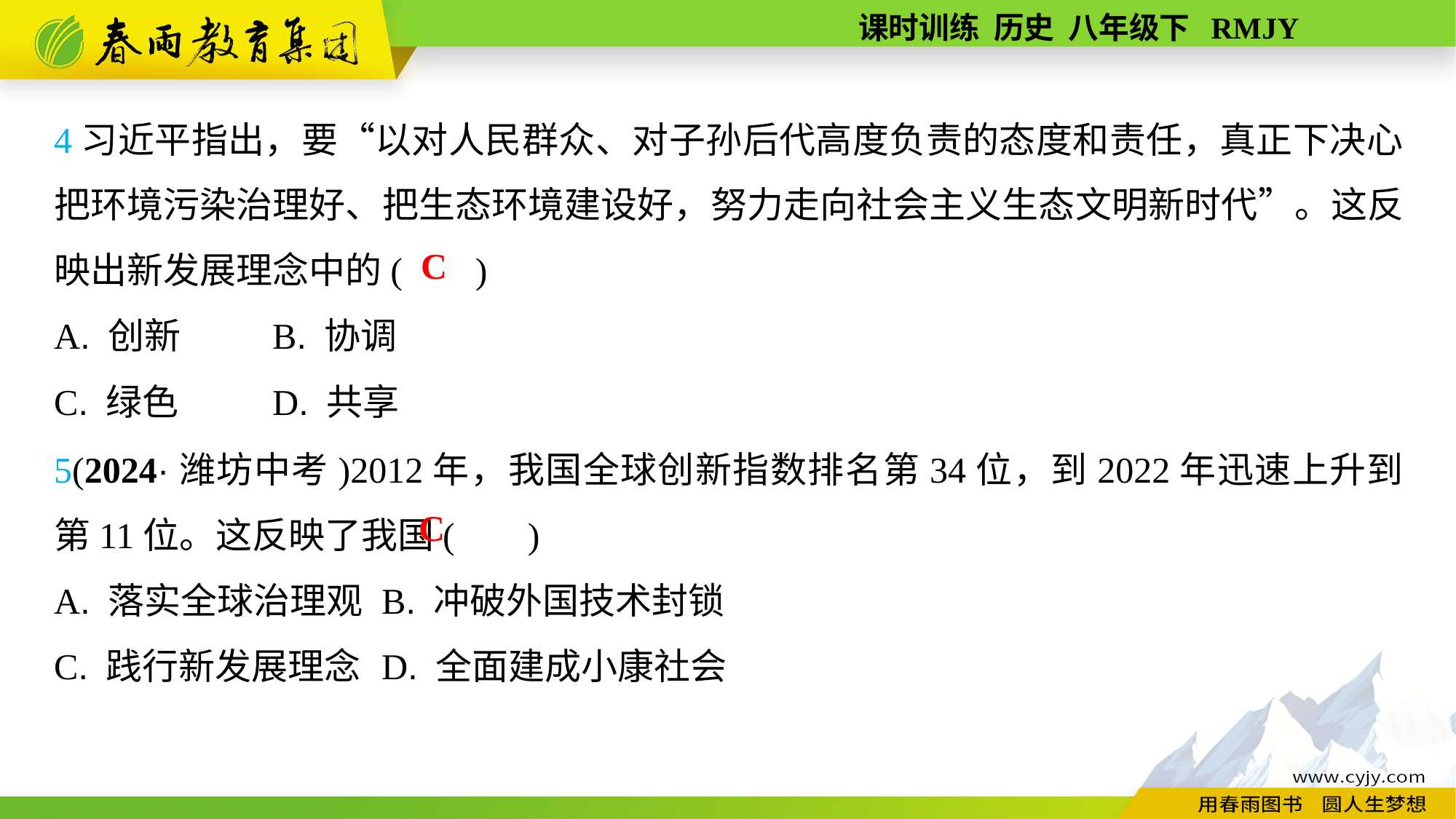

4习近平指出，要“以对人民群众、对子孙后代高度负责的态度和责任，真正下决心把环境污染治理好、把生态环境建设好，努力走向社会主义生态文明新时代”。这反映出新发展理念中的(        )
A. 创新	B. 协调
C. 绿色	D. 共享
C
5(2024·潍坊中考)2012年，我国全球创新指数排名第34位，到2022年迅速上升到第11位。这反映了我国(        )
A. 落实全球治理观	B. 冲破外国技术封锁
C. 践行新发展理念	D. 全面建成小康社会
C